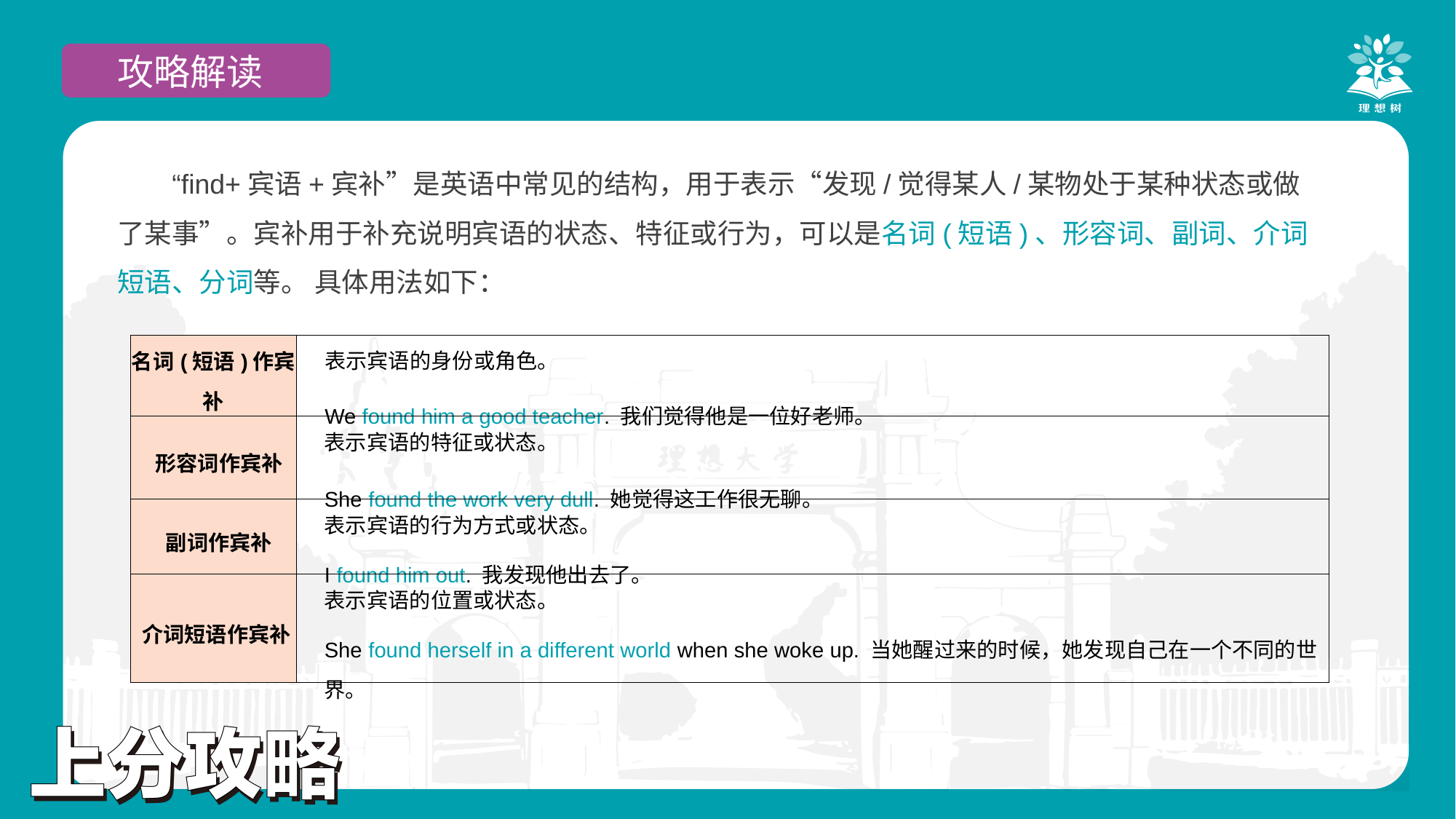

攻略解读
“find+宾语+宾补”是英语中常见的结构，用于表示“发现/觉得某人/某物处于某种状态或做了某事”。宾补用于补充说明宾语的状态、特征或行为，可以是名词(短语)、形容词、副词、介词短语、分词等。 具体用法如下：
| 名词(短语)作宾补 | 表示宾语的身份或角色。 We found him a good teacher. 我们觉得他是一位好老师。 |
| --- | --- |
| 形容词作宾补 | 表示宾语的特征或状态。 She found the work very dull. 她觉得这工作很无聊。 |
| 副词作宾补 | 表示宾语的行为方式或状态。 I found him out. 我发现他出去了。 |
| 介词短语作宾补 | 表示宾语的位置或状态。 She found herself in a different world when she woke up. 当她醒过来的时候，她发现自己在一个不同的世界。 |